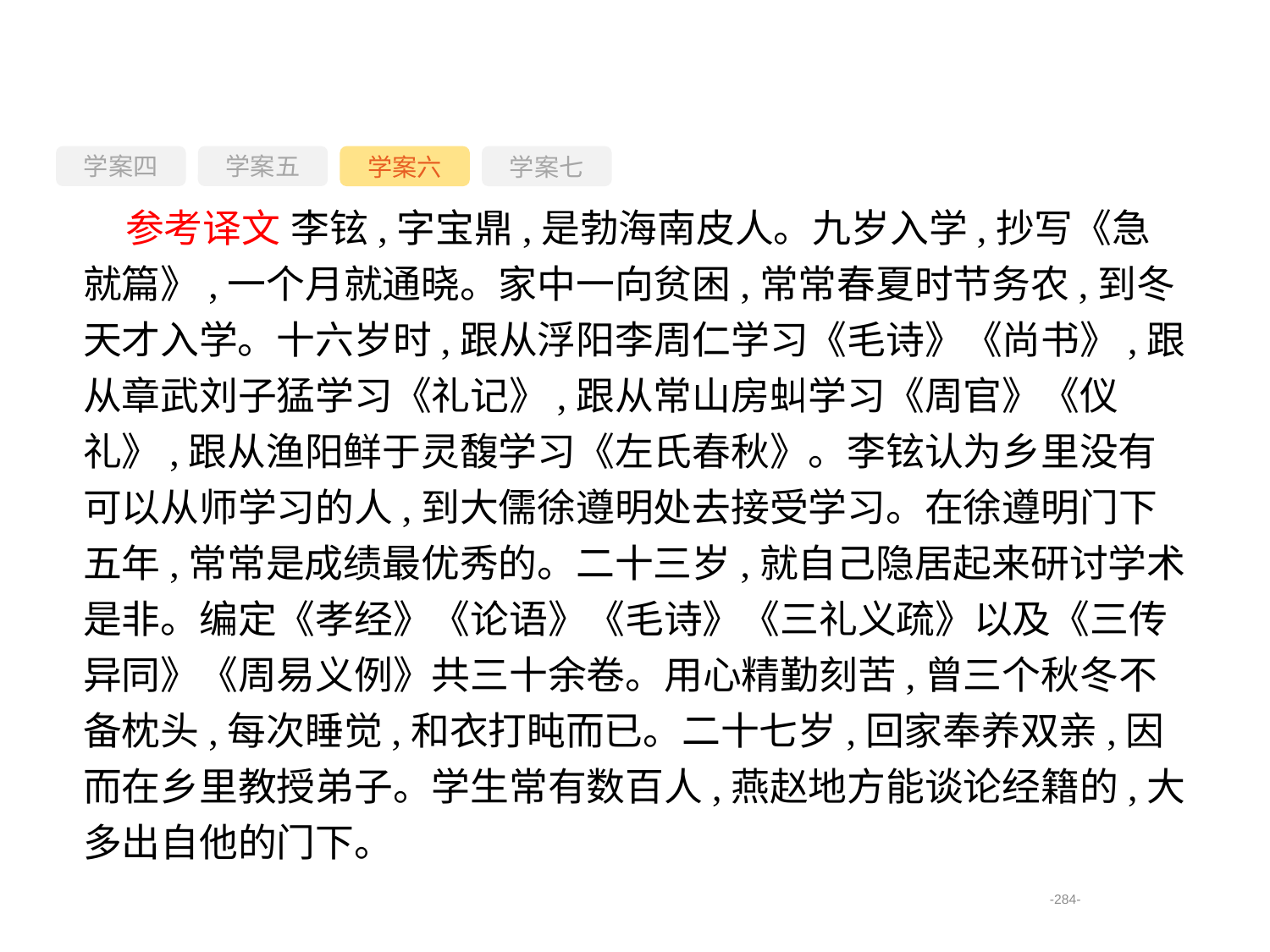

学案四
学案六
学案七
学案五
参考译文 李铉,字宝鼎,是勃海南皮人。九岁入学,抄写《急就篇》,一个月就通晓。家中一向贫困,常常春夏时节务农,到冬天才入学。十六岁时,跟从浮阳李周仁学习《毛诗》《尚书》,跟从章武刘子猛学习《礼记》,跟从常山房虯学习《周官》《仪礼》,跟从渔阳鲜于灵馥学习《左氏春秋》。李铉认为乡里没有可以从师学习的人,到大儒徐遵明处去接受学习。在徐遵明门下五年,常常是成绩最优秀的。二十三岁,就自己隐居起来研讨学术是非。编定《孝经》《论语》《毛诗》《三礼义疏》以及《三传异同》《周易义例》共三十余卷。用心精勤刻苦,曾三个秋冬不备枕头,每次睡觉,和衣打盹而已。二十七岁,回家奉养双亲,因而在乡里教授弟子。学生常有数百人,燕赵地方能谈论经籍的,大多出自他的门下。
-284-